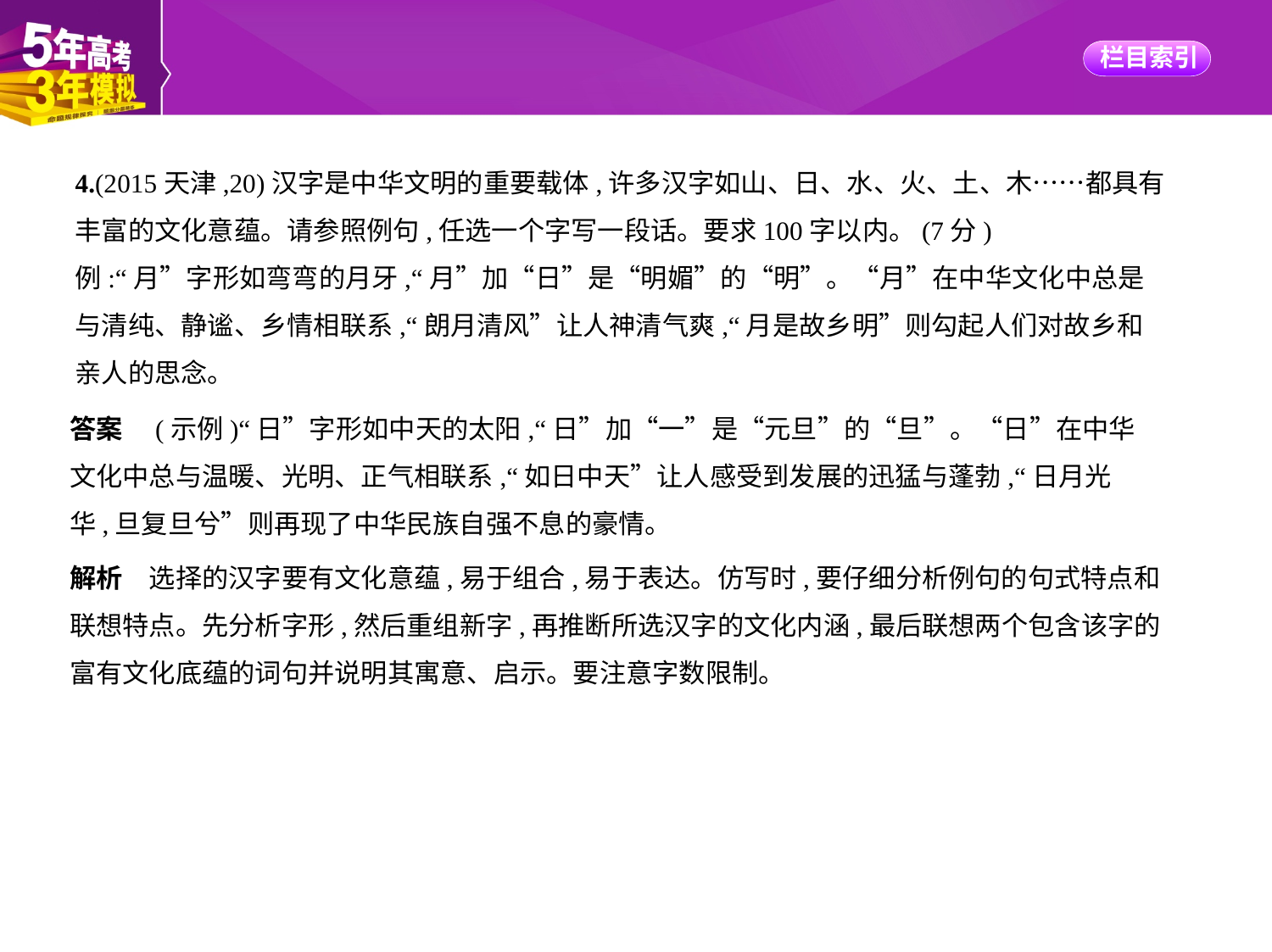

4.(2015天津,20)汉字是中华文明的重要载体,许多汉字如山、日、水、火、土、木……都具有
丰富的文化意蕴。请参照例句,任选一个字写一段话。要求100字以内。(7分)
例:“月”字形如弯弯的月牙,“月”加“日”是“明媚”的“明”。“月”在中华文化中总是
与清纯、静谧、乡情相联系,“朗月清风”让人神清气爽,“月是故乡明”则勾起人们对故乡和
亲人的思念。
答案　(示例)“日”字形如中天的太阳,“日”加“一”是“元旦”的“旦”。“日”在中华
文化中总与温暖、光明、正气相联系,“如日中天”让人感受到发展的迅猛与蓬勃,“日月光
华,旦复旦兮”则再现了中华民族自强不息的豪情。
解析　选择的汉字要有文化意蕴,易于组合,易于表达。仿写时,要仔细分析例句的句式特点和
联想特点。先分析字形,然后重组新字,再推断所选汉字的文化内涵,最后联想两个包含该字的
富有文化底蕴的词句并说明其寓意、启示。要注意字数限制。